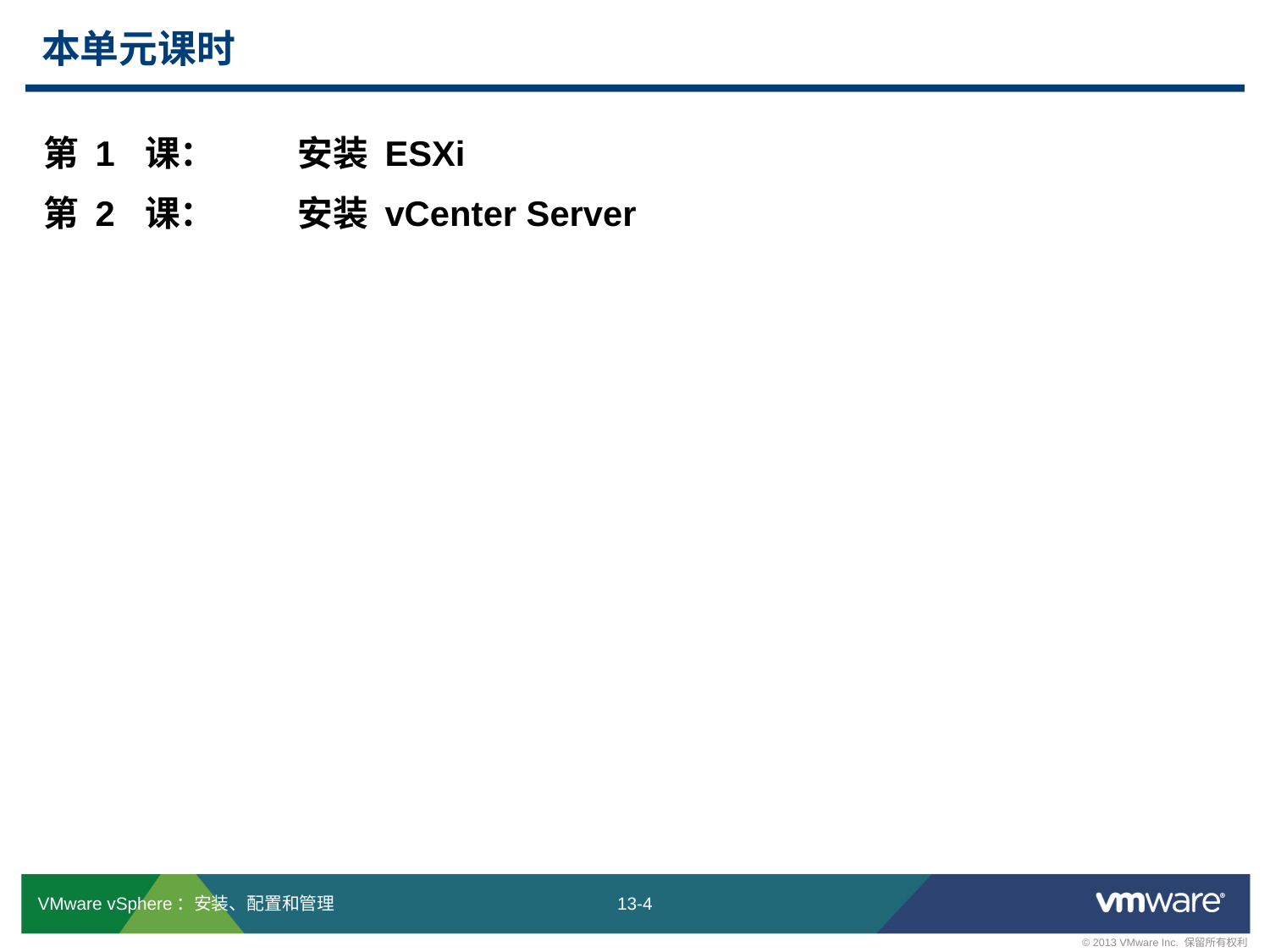

# 本单元课时
第 1 课：	安装 ESXi
第 2 课：	安装 vCenter Server